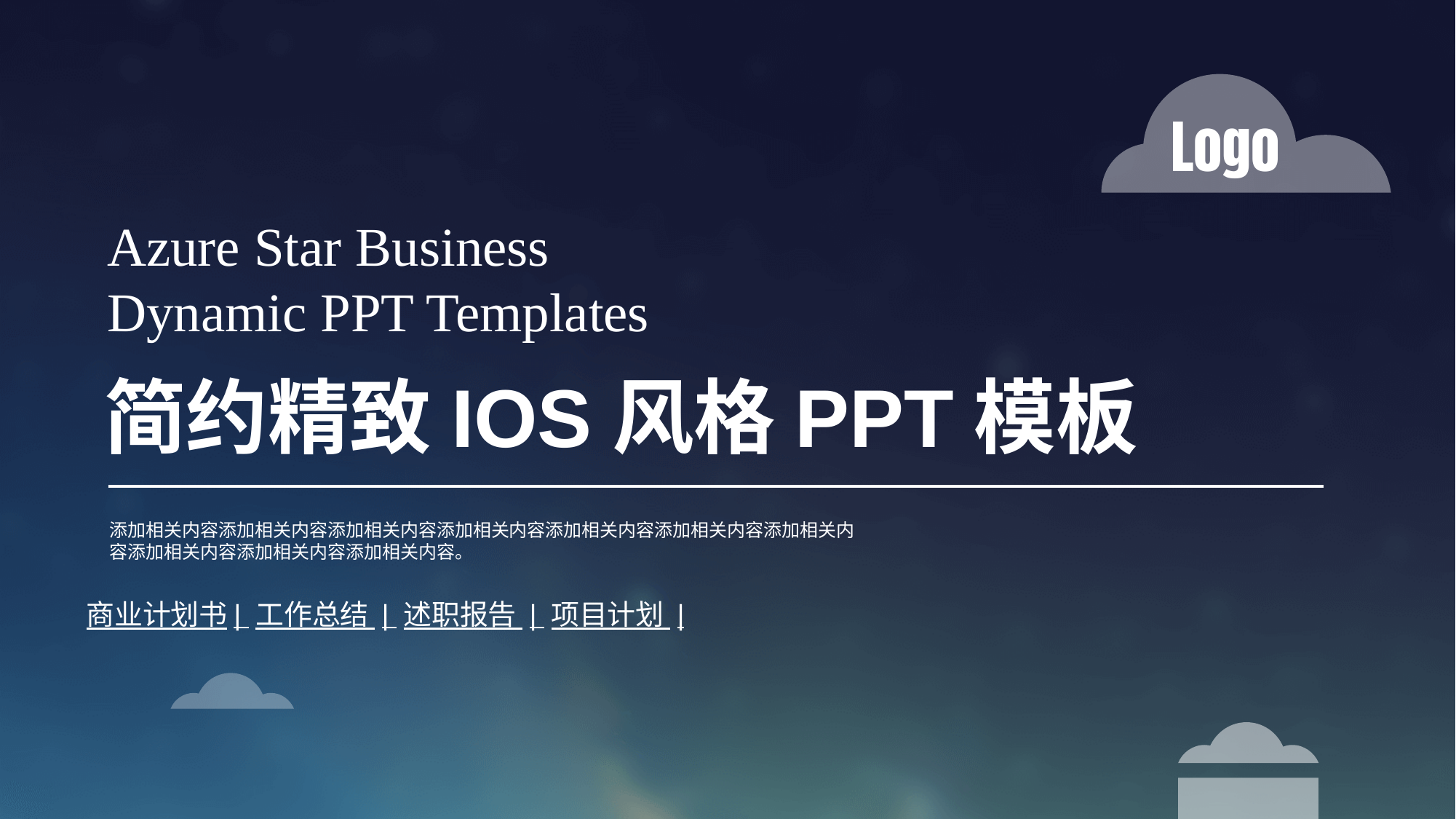

Logo
Azure Star Business
Dynamic PPT Templates
简约精致IOS风格PPT模板
添加相关内容添加相关内容添加相关内容添加相关内容添加相关内容添加相关内容添加相关内容添加相关内容添加相关内容添加相关内容。
商业计划书| 工作总结 | 述职报告 | 项目计划 |

.